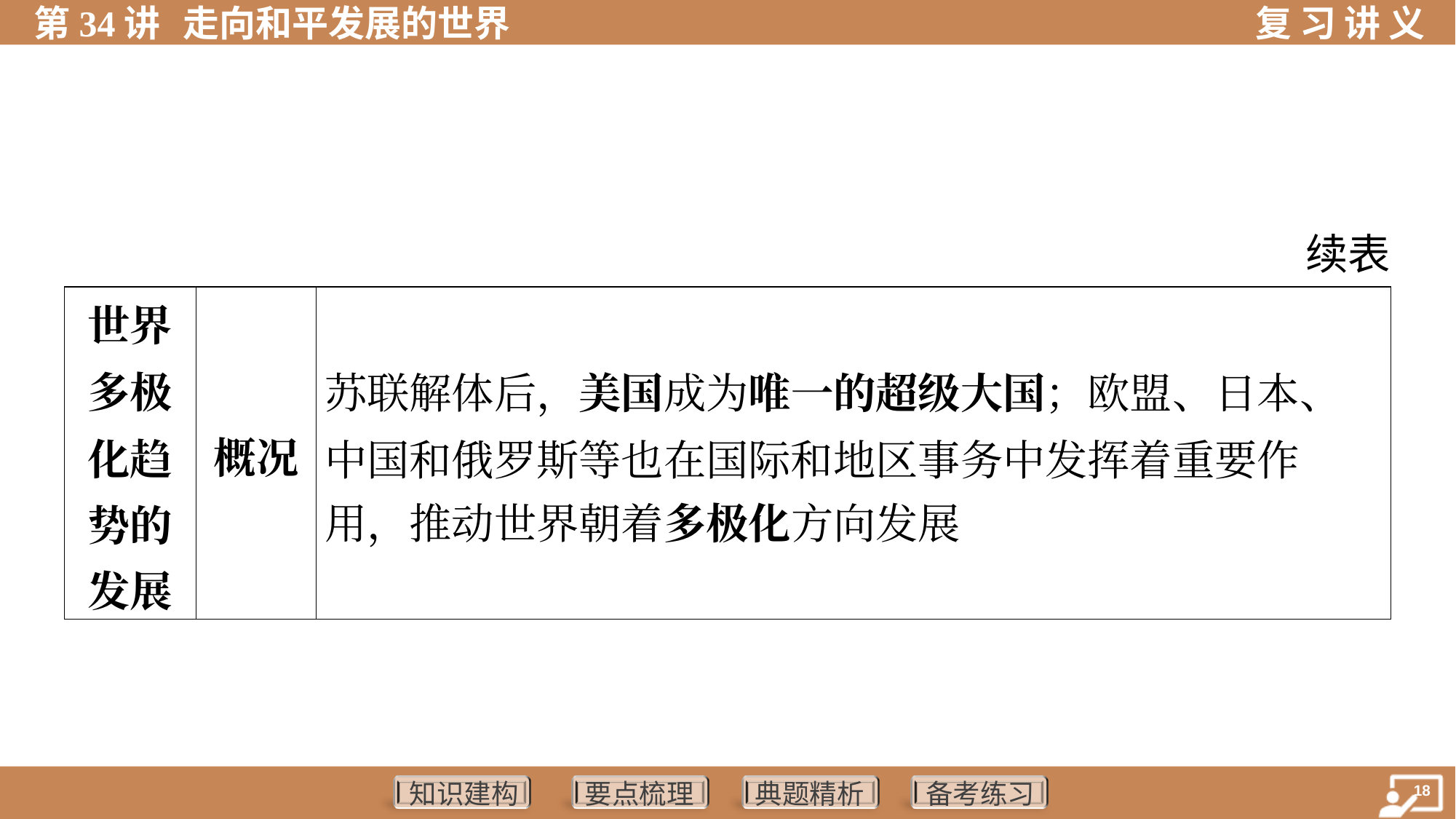

续表
| 世界 多极 化趋 势的 发展 | 概况 | 苏联解体后，美国成为唯一的超级大国；欧盟、日本、 中国和俄罗斯等也在国际和地区事务中发挥着重要作 用，推动世界朝着多极化方向发展 |  |  |  |
| --- | --- | --- | --- | --- | --- |